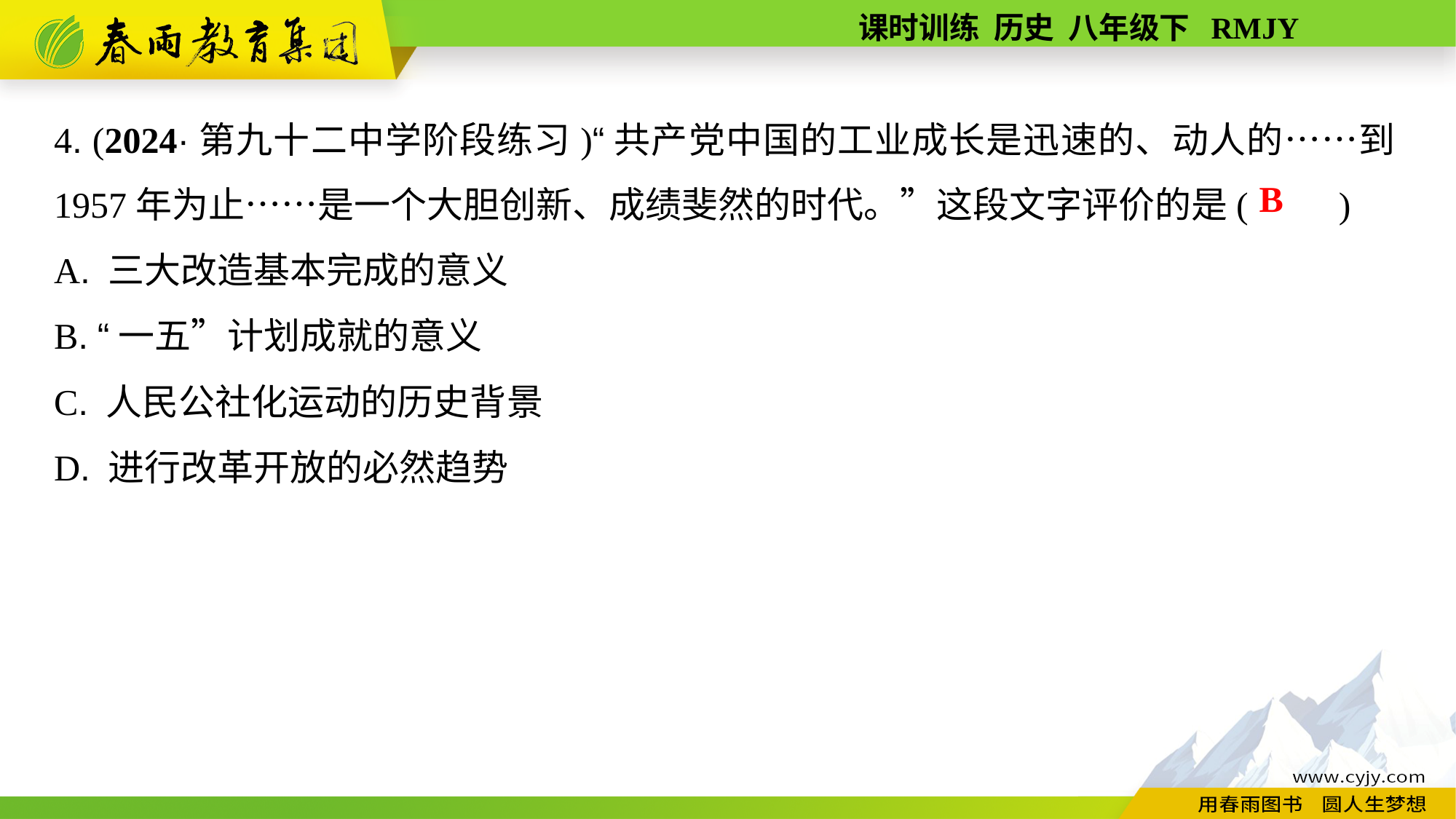

4. (2024·第九十二中学阶段练习)“共产党中国的工业成长是迅速的、动人的……到1957年为止……是一个大胆创新、成绩斐然的时代。”这段文字评价的是(　　)
A. 三大改造基本完成的意义
B. “一五”计划成就的意义
C. 人民公社化运动的历史背景
D. 进行改革开放的必然趋势
B